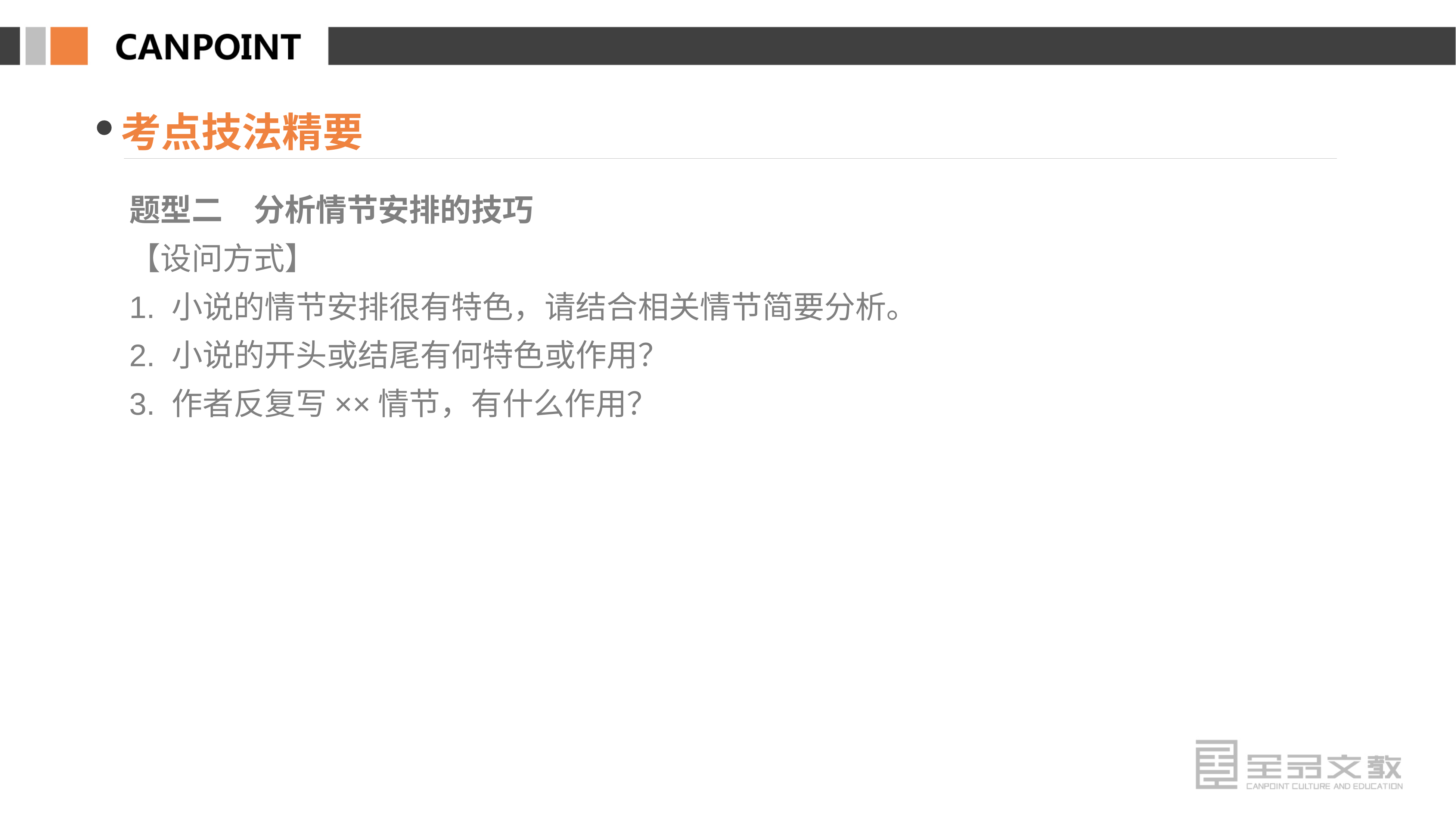

考点技法精要

题型二　分析情节安排的技巧
【设问方式】
1. 小说的情节安排很有特色，请结合相关情节简要分析。
2. 小说的开头或结尾有何特色或作用？
3. 作者反复写××情节，有什么作用？